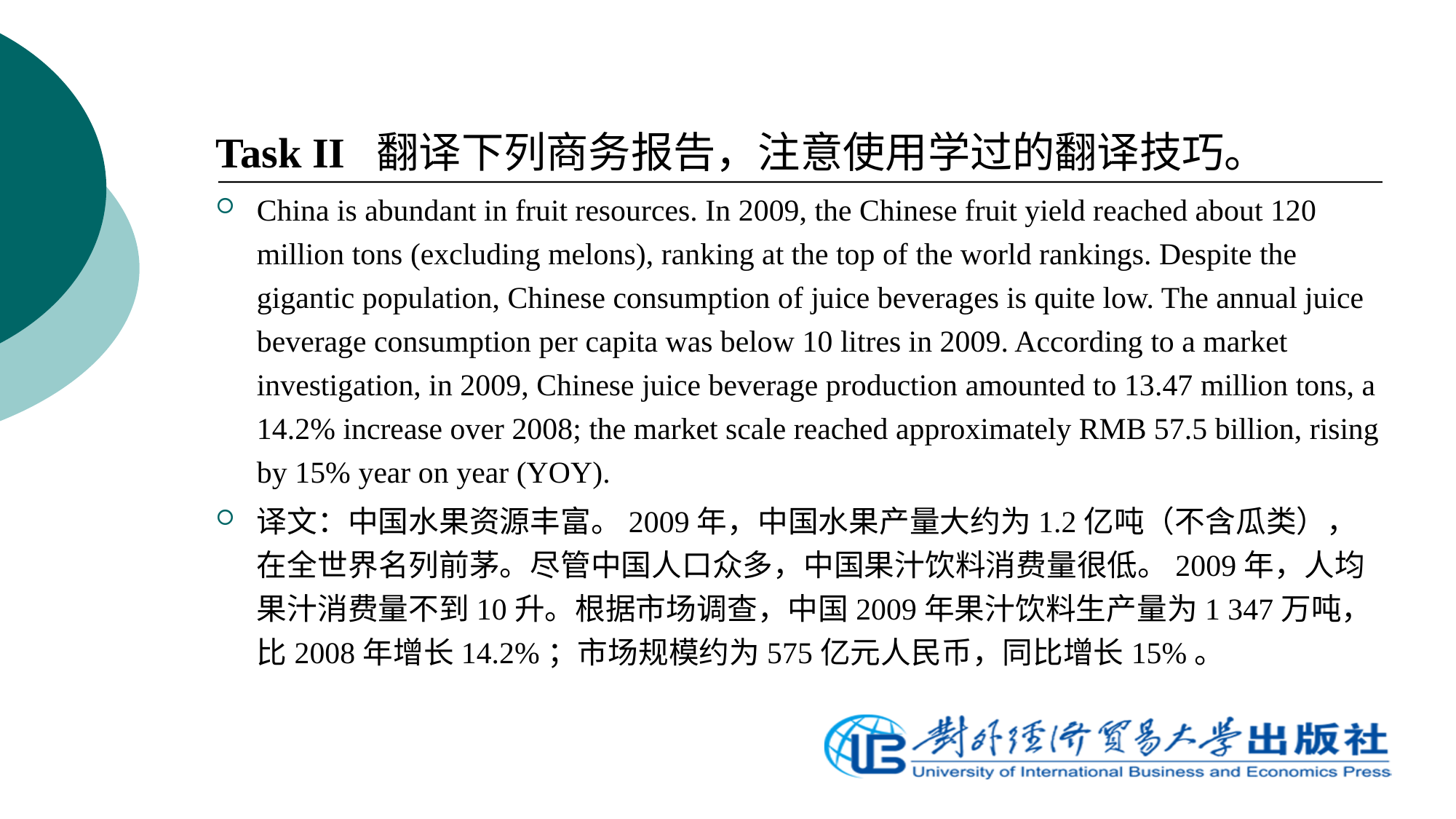

Task II  翻译下列商务报告，注意使用学过的翻译技巧。
China is abundant in fruit resources. In 2009, the Chinese fruit yield reached about 120 million tons (excluding melons), ranking at the top of the world rankings. Despite the gigantic population, Chinese consumption of juice beverages is quite low. The annual juice beverage consumption per capita was below 10 litres in 2009. According to a market investigation, in 2009, Chinese juice beverage production amounted to 13.47 million tons, a 14.2% increase over 2008; the market scale reached approximately RMB 57.5 billion, rising by 15% year on year (YOY).
译文：中国水果资源丰富。2009年，中国水果产量大约为1.2亿吨（不含瓜类），在全世界名列前茅。尽管中国人口众多，中国果汁饮料消费量很低。2009年，人均果汁消费量不到10升。根据市场调查，中国2009年果汁饮料生产量为1 347万吨，比2008年增长14.2%；市场规模约为575亿元人民币，同比增长15%。